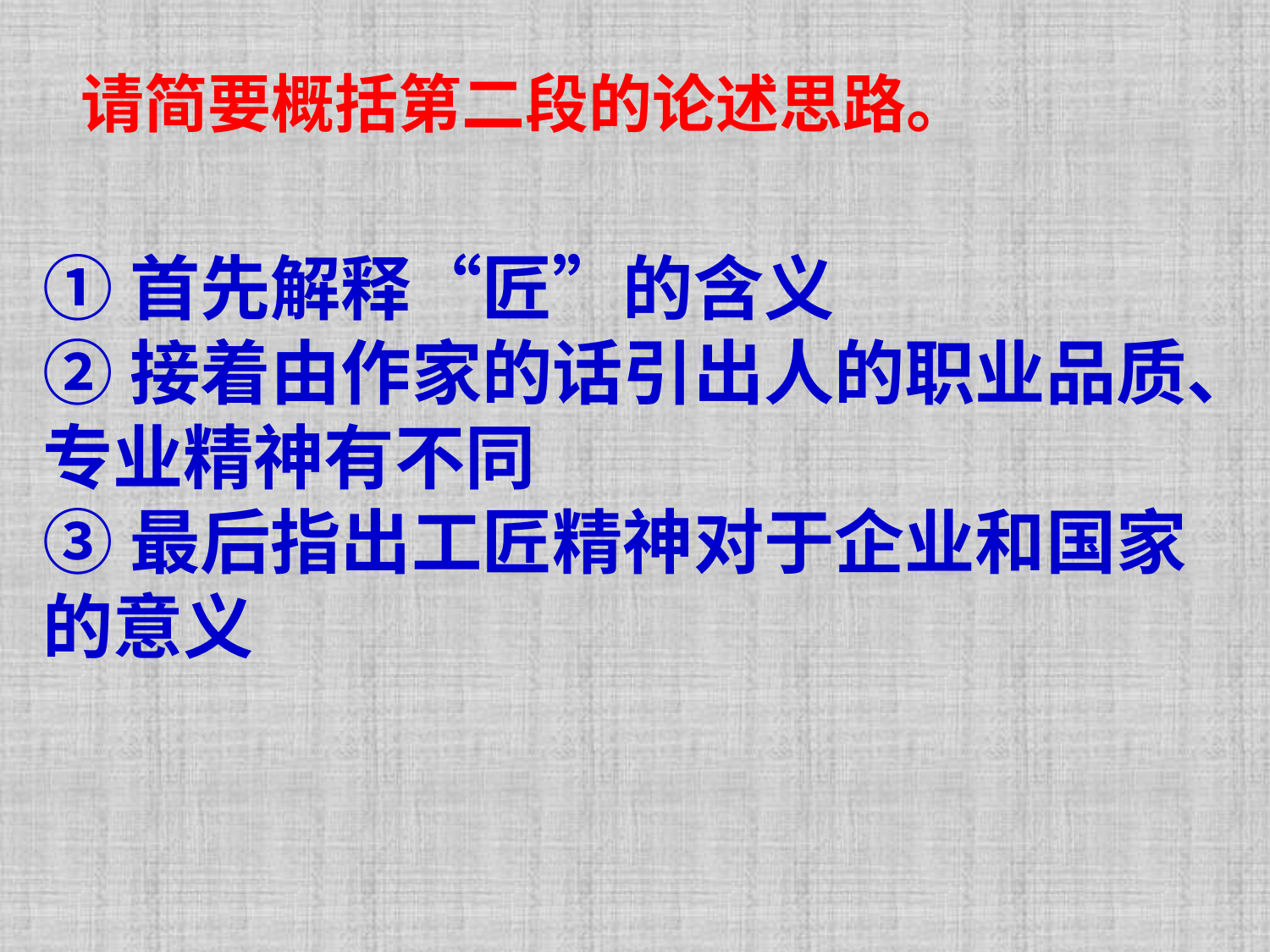

请简要概括第二段的论述思路。
①首先解释“匠”的含义
②接着由作家的话引出人的职业品质、专业精神有不同
③最后指出工匠精神对于企业和国家的意义